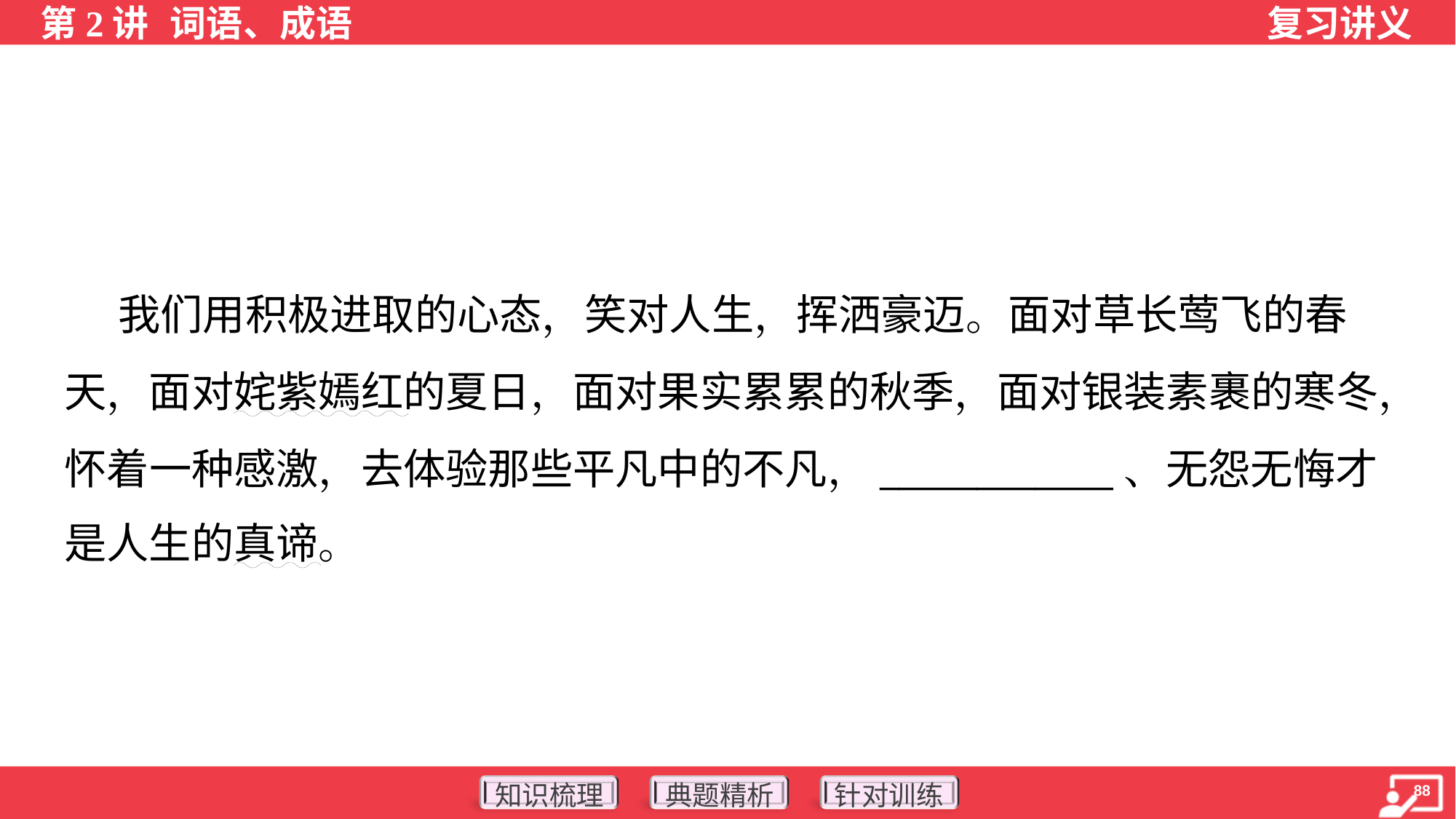

我们用积极进取的心态，笑对人生，挥洒豪迈。面对草长莺飞的春
天，面对姹紫嫣红的夏日，面对果实累累的秋季，面对银装素裹的寒冬，
怀着一种感激，去体验那些平凡中的不凡，____________、无怨无悔才
是人生的真谛。